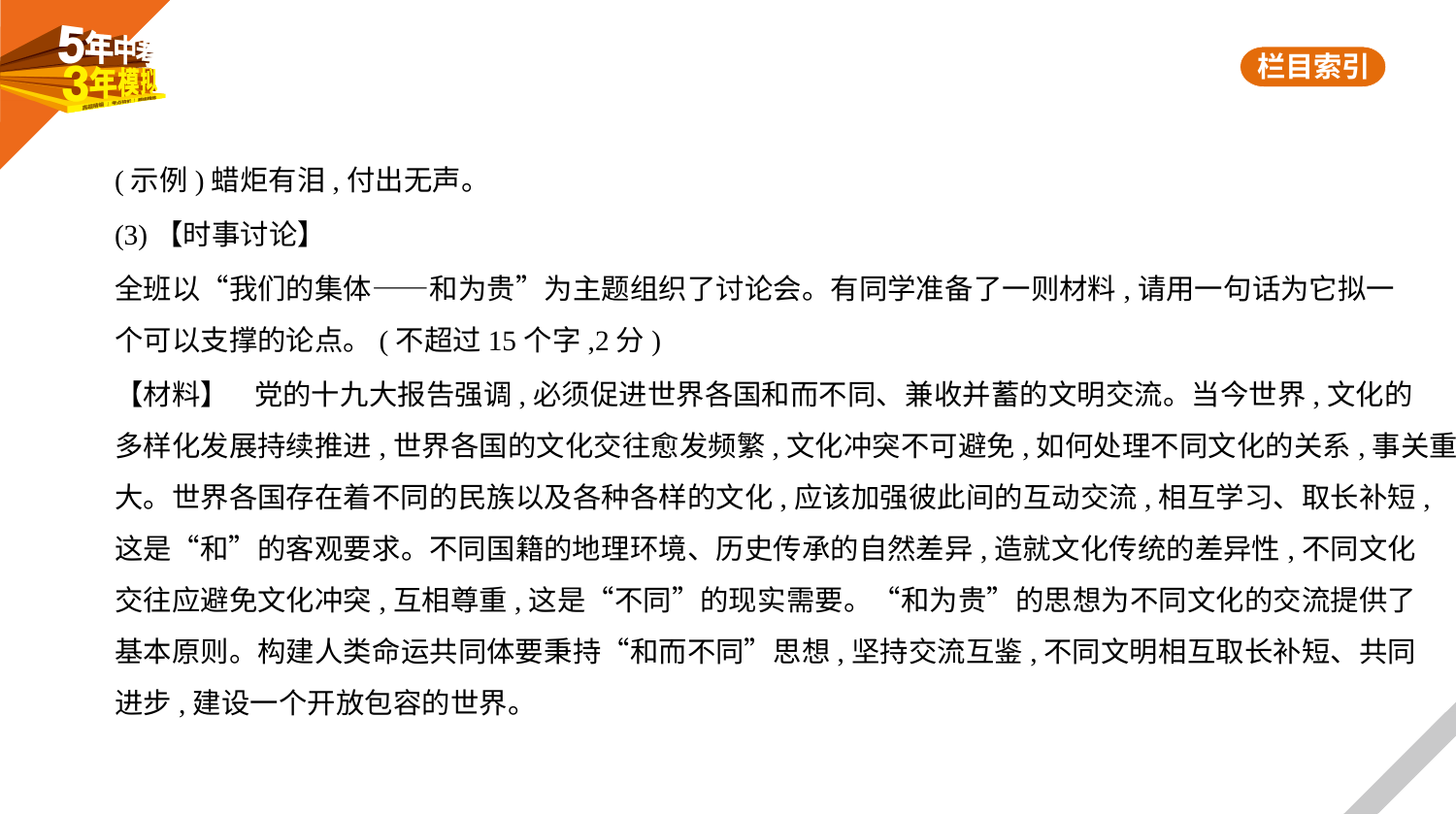

(示例)蜡炬有泪,付出无声。
(3)【时事讨论】
全班以“我们的集体——和为贵”为主题组织了讨论会。有同学准备了一则材料,请用一句话为它拟一
个可以支撑的论点。(不超过15个字,2分)
【材料】    党的十九大报告强调,必须促进世界各国和而不同、兼收并蓄的文明交流。当今世界,文化的
多样化发展持续推进,世界各国的文化交往愈发频繁,文化冲突不可避免,如何处理不同文化的关系,事关重
大。世界各国存在着不同的民族以及各种各样的文化,应该加强彼此间的互动交流,相互学习、取长补短,
这是“和”的客观要求。不同国籍的地理环境、历史传承的自然差异,造就文化传统的差异性,不同文化
交往应避免文化冲突,互相尊重,这是“不同”的现实需要。“和为贵”的思想为不同文化的交流提供了
基本原则。构建人类命运共同体要秉持“和而不同”思想,坚持交流互鉴,不同文明相互取长补短、共同
进步,建设一个开放包容的世界。